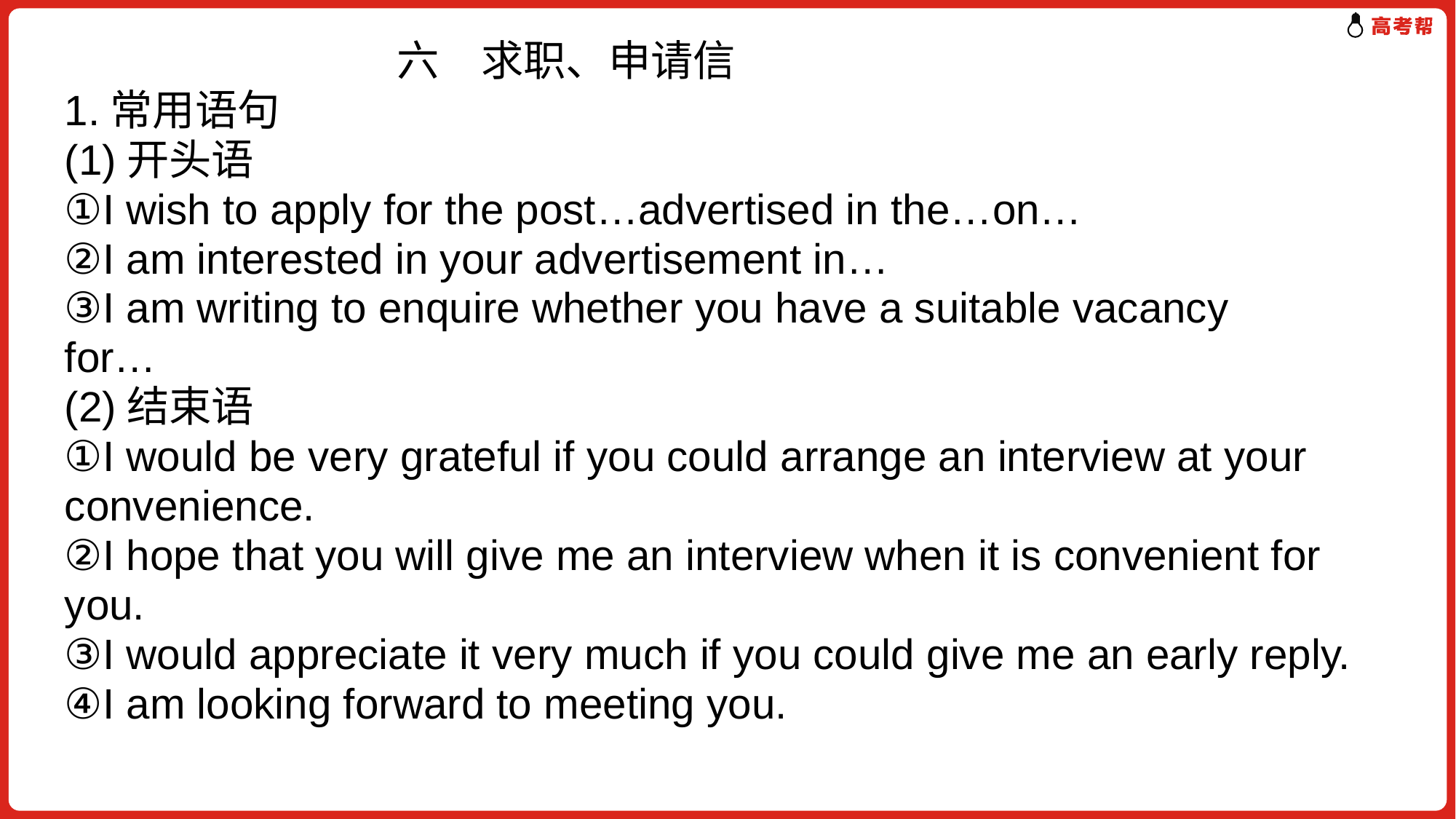

六　求职、申请信
1.常用语句
(1)开头语
①I wish to apply for the post…advertised in the…on…
②I am interested in your advertisement in…
③I am writing to enquire whether you have a suitable vacancy
for…
(2)结束语
①I would be very grateful if you could arrange an interview at your convenience.
②I hope that you will give me an interview when it is convenient for you.
③I would appreciate it very much if you could give me an early reply.
④I am looking forward to meeting you.